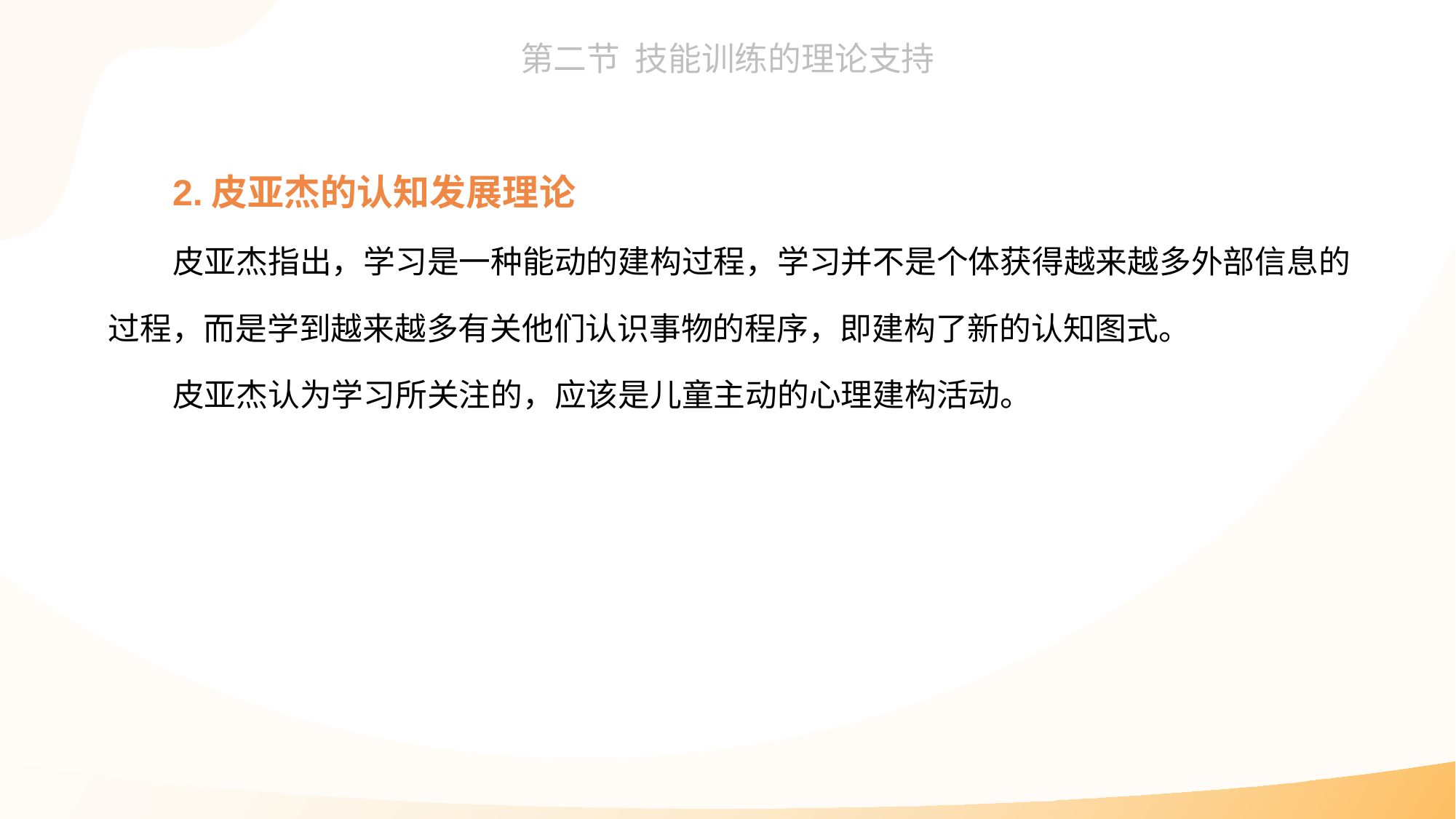

2.皮亚杰的认知发展理论
皮亚杰指出，学习是一种能动的建构过程，学习并不是个体获得越来越多外部信息的过程，而是学到越来越多有关他们认识事物的程序，即建构了新的认知图式。
皮亚杰认为学习所关注的，应该是儿童主动的心理建构活动。